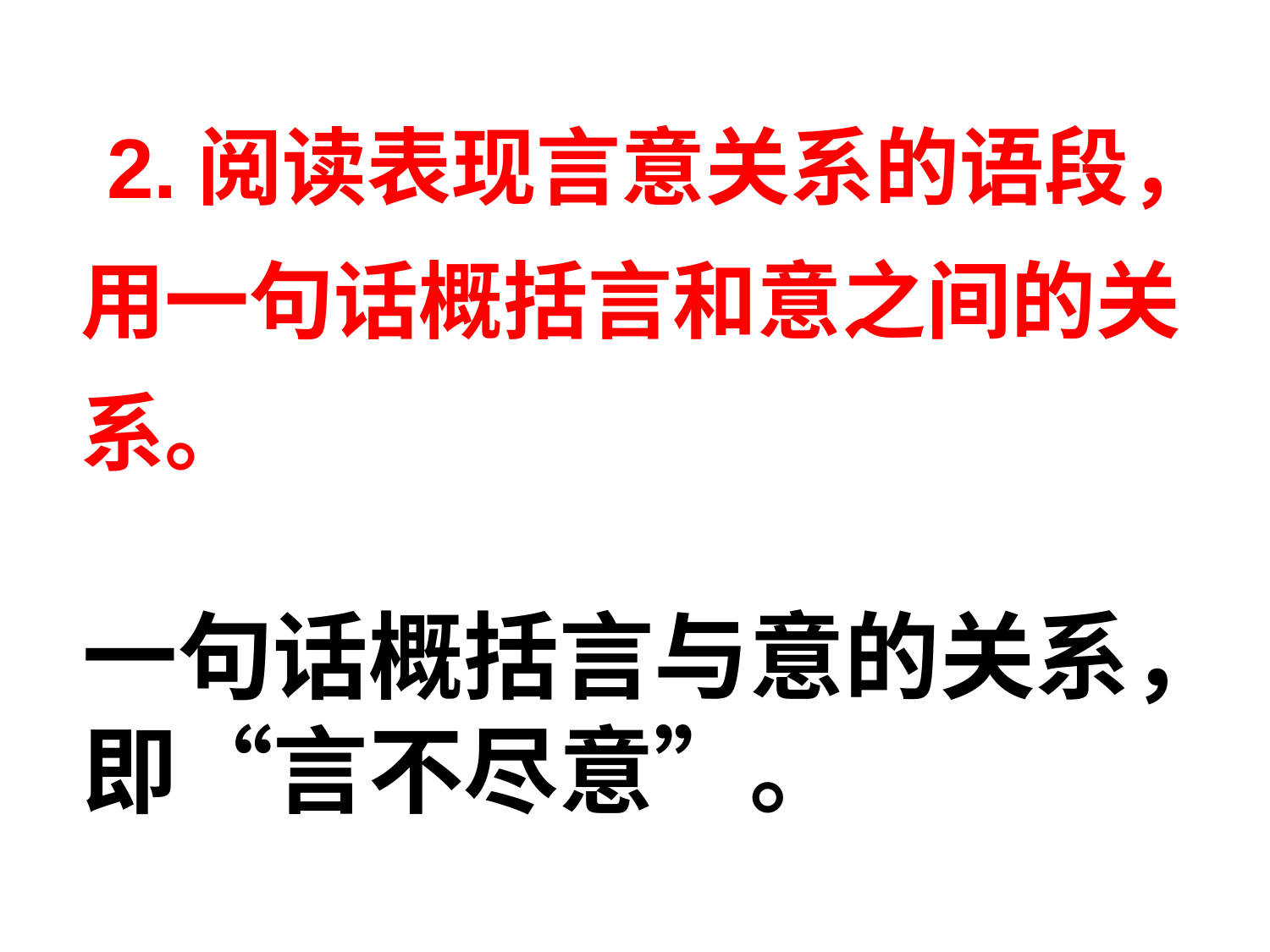

2.阅读表现言意关系的语段，用一句话概括言和意之间的关系。
一句话概括言与意的关系，
即“言不尽意”。